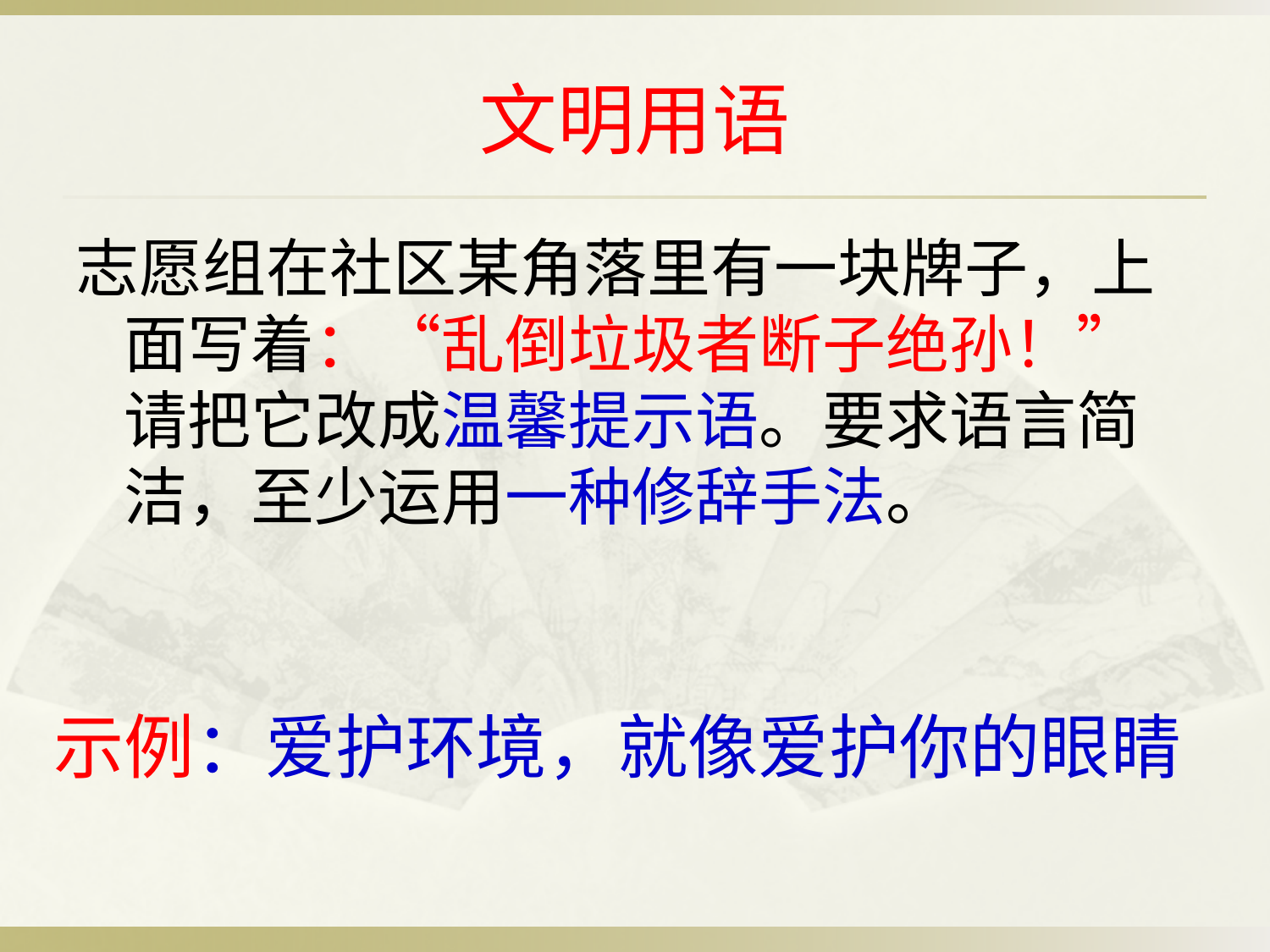

# 文明用语
志愿组在社区某角落里有一块牌子，上面写着：“乱倒垃圾者断子绝孙！”请把它改成温馨提示语。要求语言简洁，至少运用一种修辞手法。

示例：爱护环境，就像爱护你的眼睛